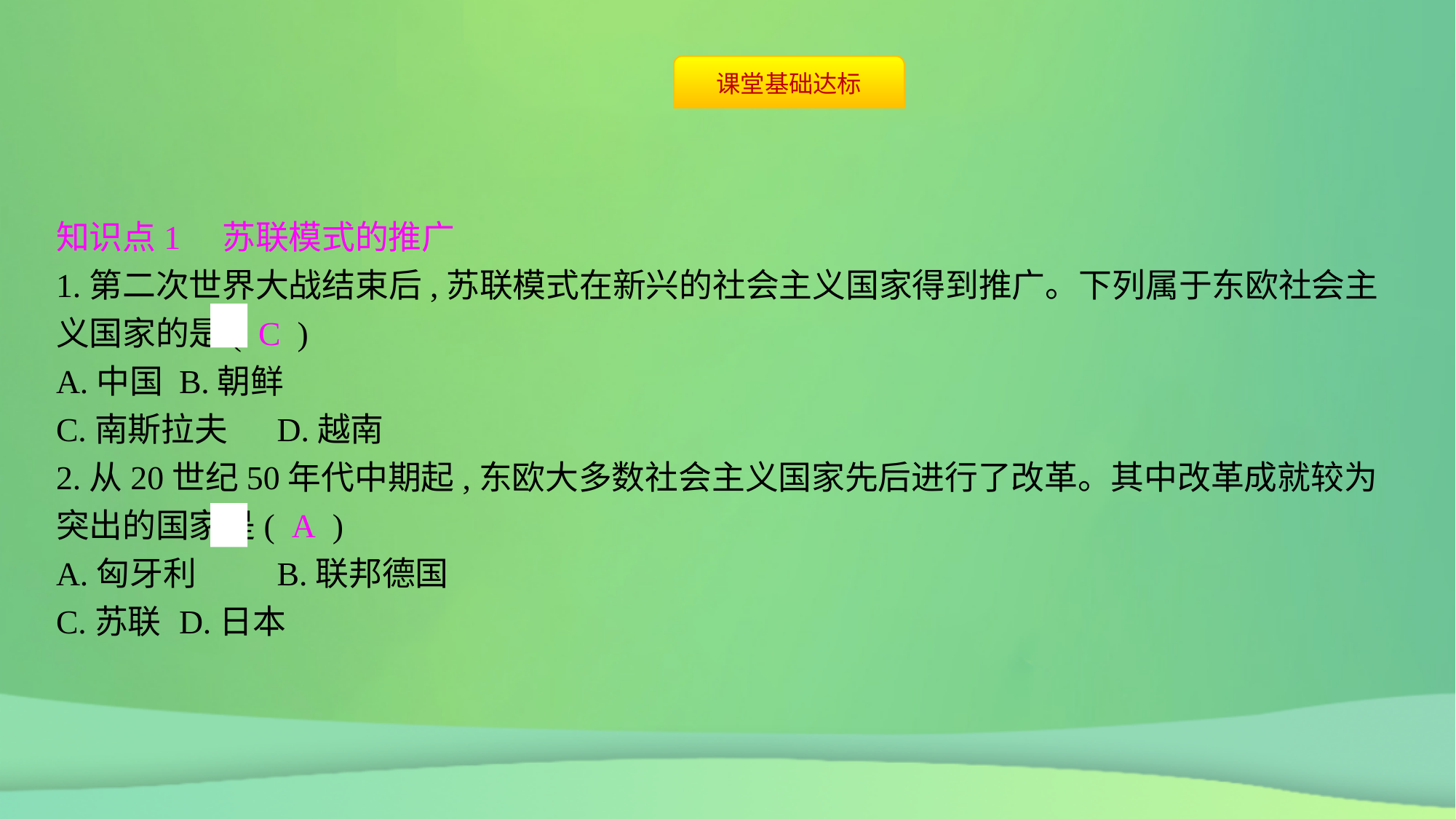

知识点1　苏联模式的推广
1.第二次世界大战结束后,苏联模式在新兴的社会主义国家得到推广。下列属于东欧社会主义国家的是(  C  )
A.中国	B.朝鲜
C.南斯拉夫	D.越南
2.从20世纪50年代中期起,东欧大多数社会主义国家先后进行了改革。其中改革成就较为突出的国家是(  A  )
A.匈牙利	B.联邦德国
C.苏联	D.日本